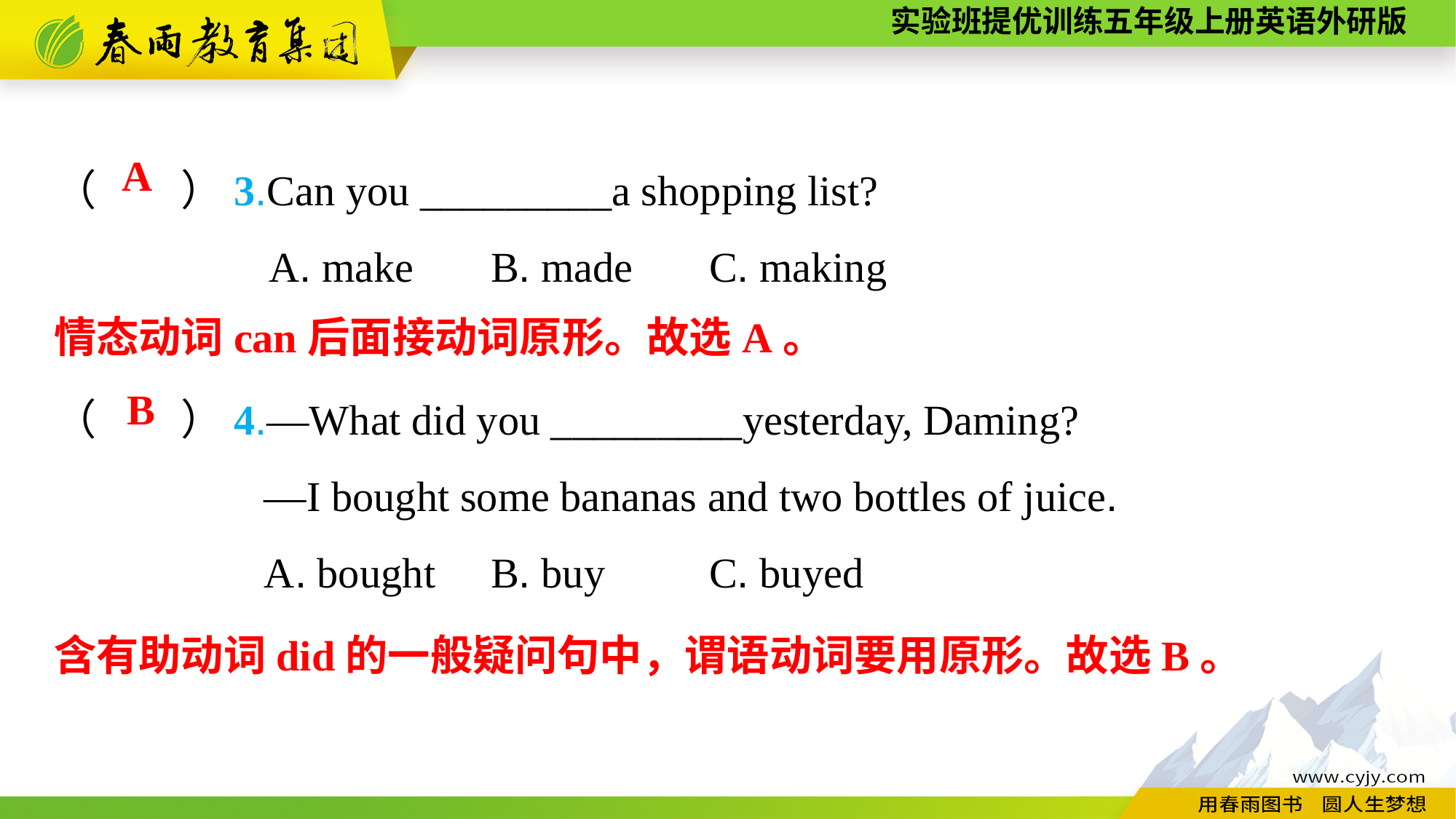

（　　）3.Can you _________a shopping list?
A. make	B. made	C. making

（　　）4.—What did you _________yesterday, Daming?
—I bought some bananas and two bottles of juice.
A. bought	B. buy	C. buyed
A
情态动词can后面接动词原形。故选A。
B
含有助动词did的一般疑问句中，谓语动词要用原形。故选B。